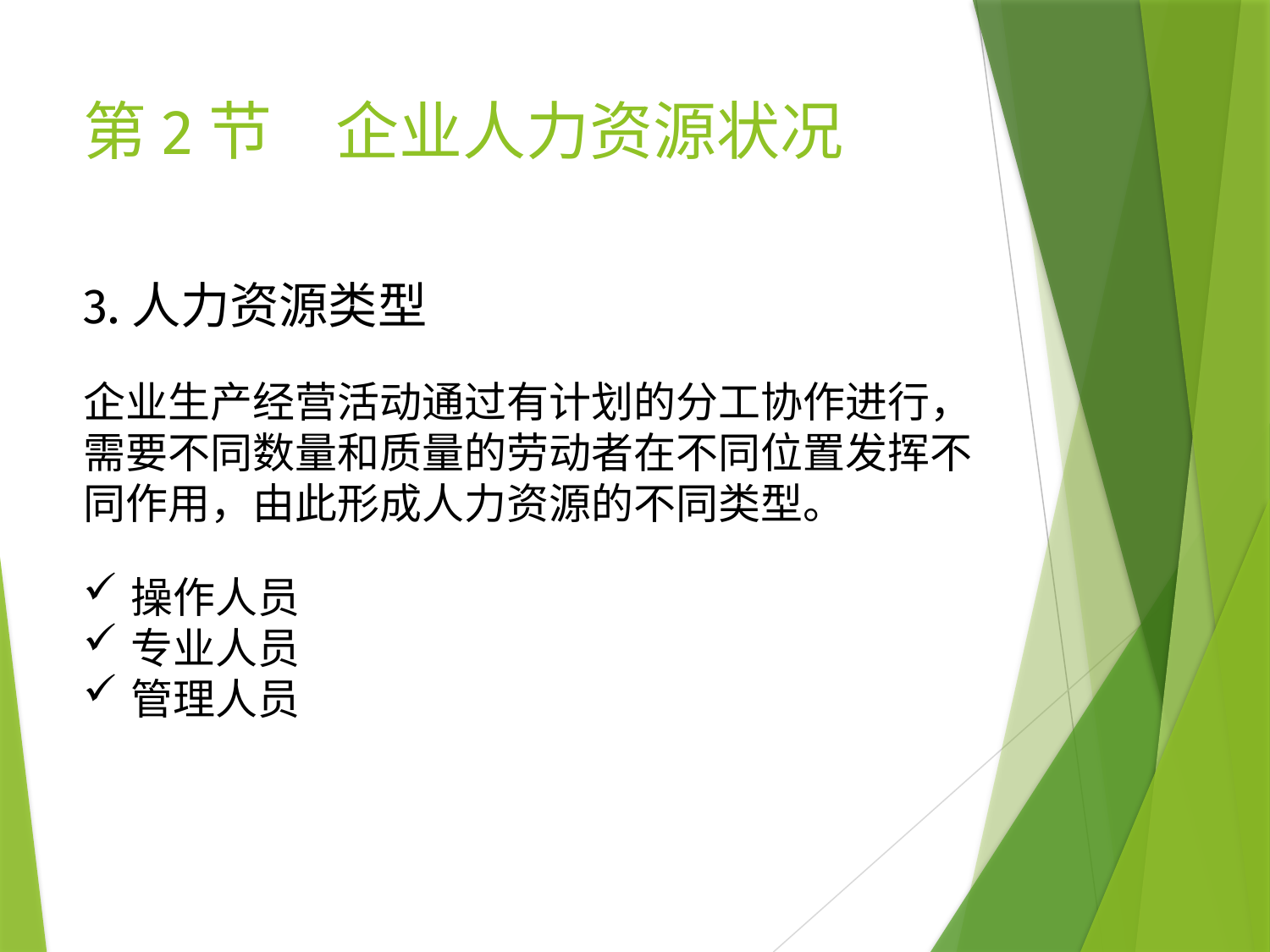

# 第2节　企业人力资源状况

3.人力资源类型

企业生产经营活动通过有计划的分工协作进行，需要不同数量和质量的劳动者在不同位置发挥不同作用，由此形成人力资源的不同类型。

操作人员
专业人员
管理人员